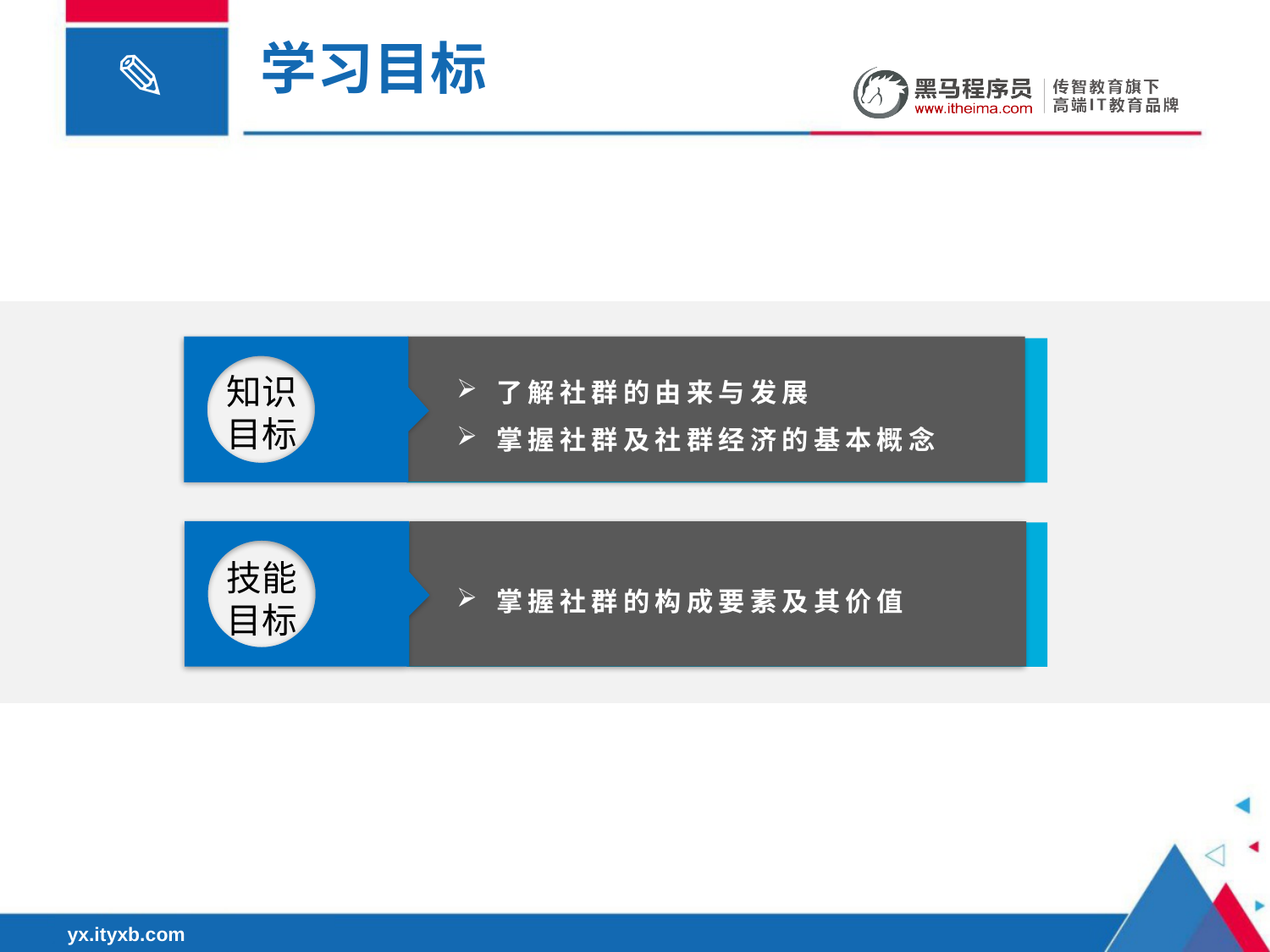

学习目标

知识目标

了解社群的由来与发展
掌握社群及社群经济的基本概念

技能目标

掌握社群的构成要素及其价值